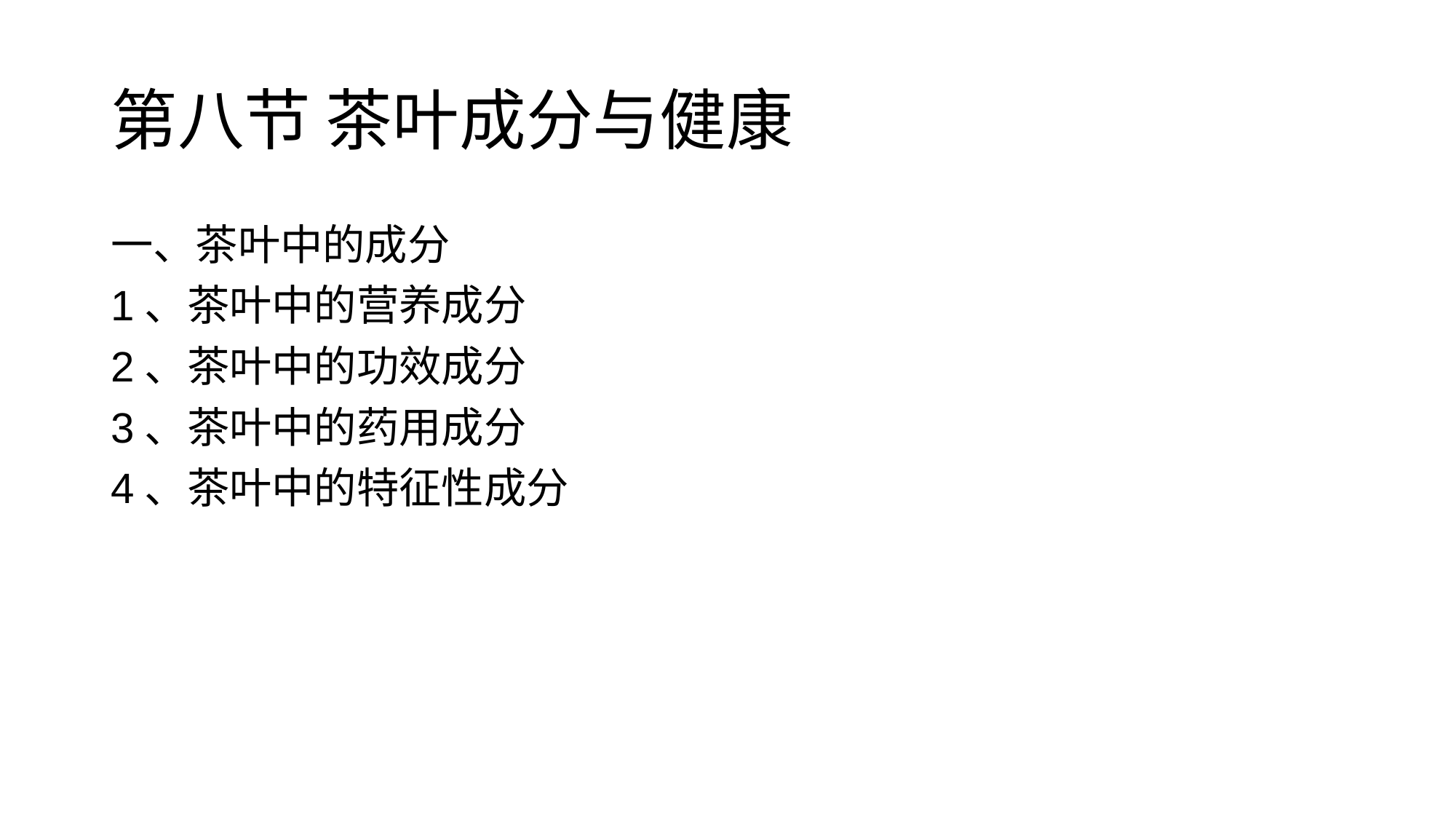

# 第八节 茶叶成分与健康
一、茶叶中的成分
1、茶叶中的营养成分
2、茶叶中的功效成分
3、茶叶中的药用成分
4、茶叶中的特征性成分